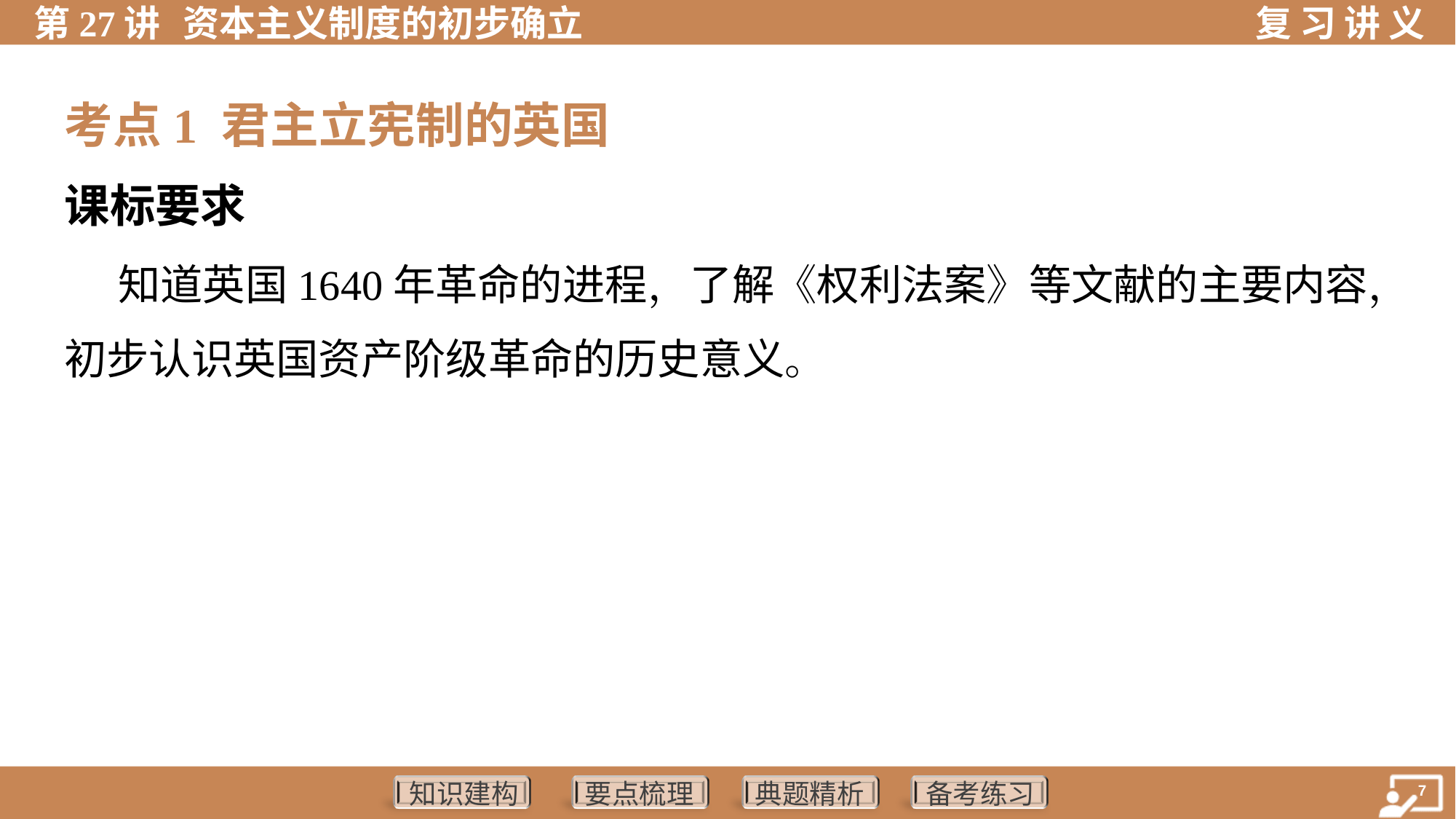

考点1 君主立宪制的英国
课标要求
    知道英国1640年革命的进程，了解《权利法案》等文献的主要内容，
初步认识英国资产阶级革命的历史意义。